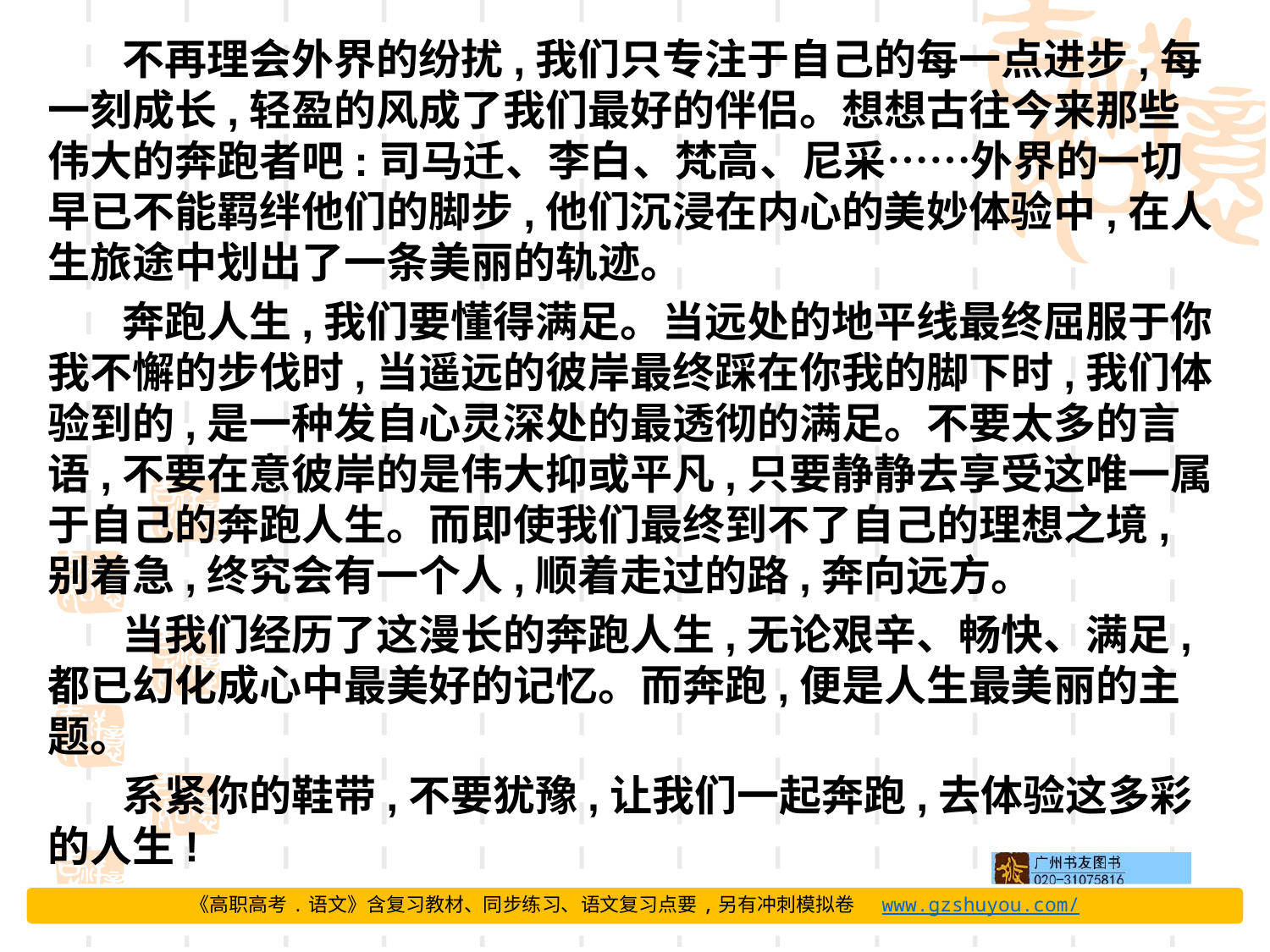

不再理会外界的纷扰,我们只专注于自己的每一点进步,每一刻成长,轻盈的风成了我们最好的伴侣。想想古往今来那些伟大的奔跑者吧:司马迁、李白、梵高、尼采……外界的一切早已不能羁绊他们的脚步,他们沉浸在内心的美妙体验中,在人生旅途中划出了一条美丽的轨迹。
奔跑人生,我们要懂得满足。当远处的地平线最终屈服于你我不懈的步伐时,当遥远的彼岸最终踩在你我的脚下时,我们体验到的,是一种发自心灵深处的最透彻的满足。不要太多的言语,不要在意彼岸的是伟大抑或平凡,只要静静去享受这唯一属于自己的奔跑人生。而即使我们最终到不了自己的理想之境,别着急,终究会有一个人,顺着走过的路,奔向远方。
当我们经历了这漫长的奔跑人生,无论艰辛、畅快、满足,都已幻化成心中最美好的记忆。而奔跑,便是人生最美丽的主题。
系紧你的鞋带,不要犹豫,让我们一起奔跑,去体验这多彩的人生!